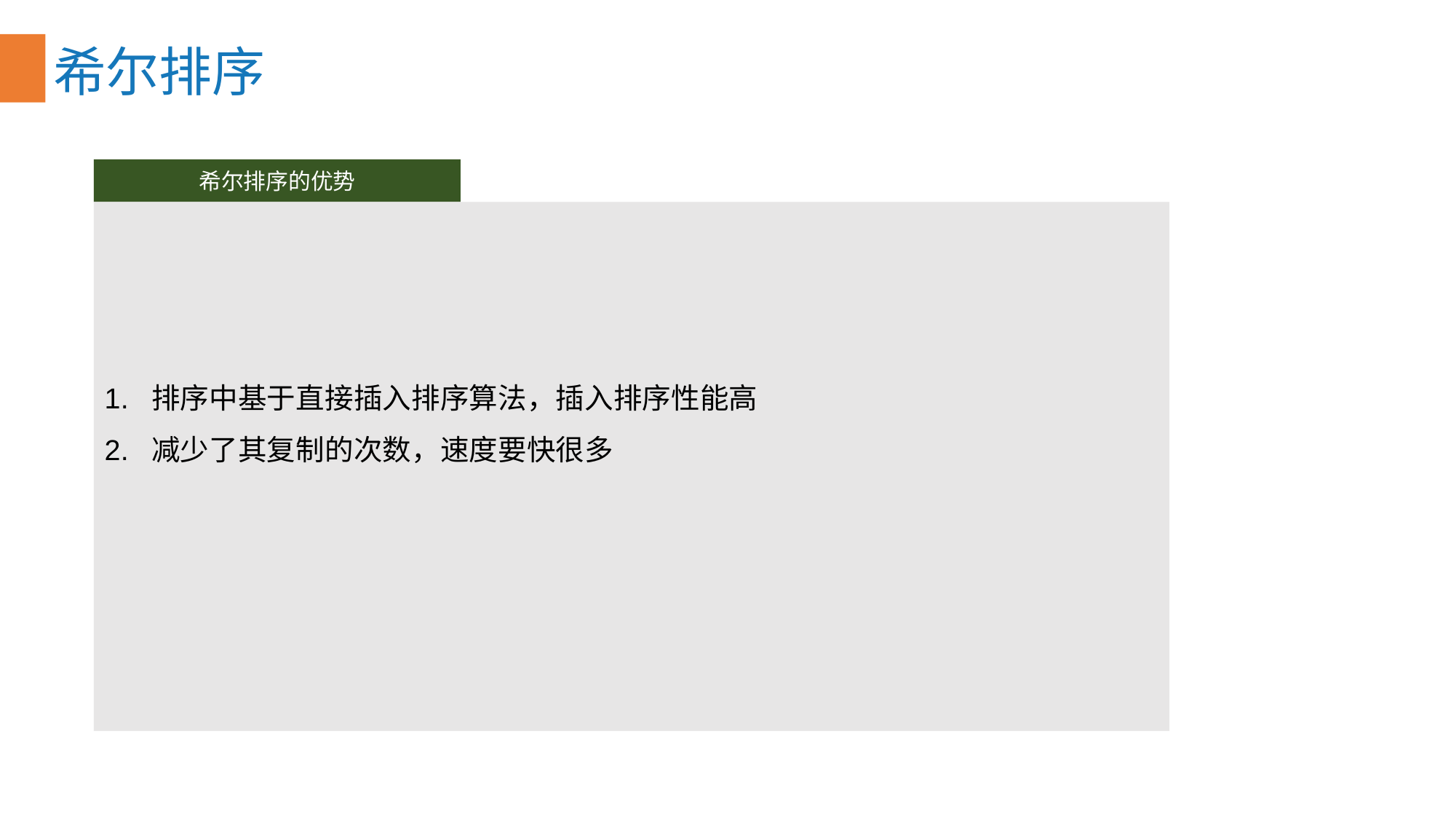

希尔排序
希尔排序的优势
排序中基于直接插入排序算法，插入排序性能高
减少了其复制的次数，速度要快很多